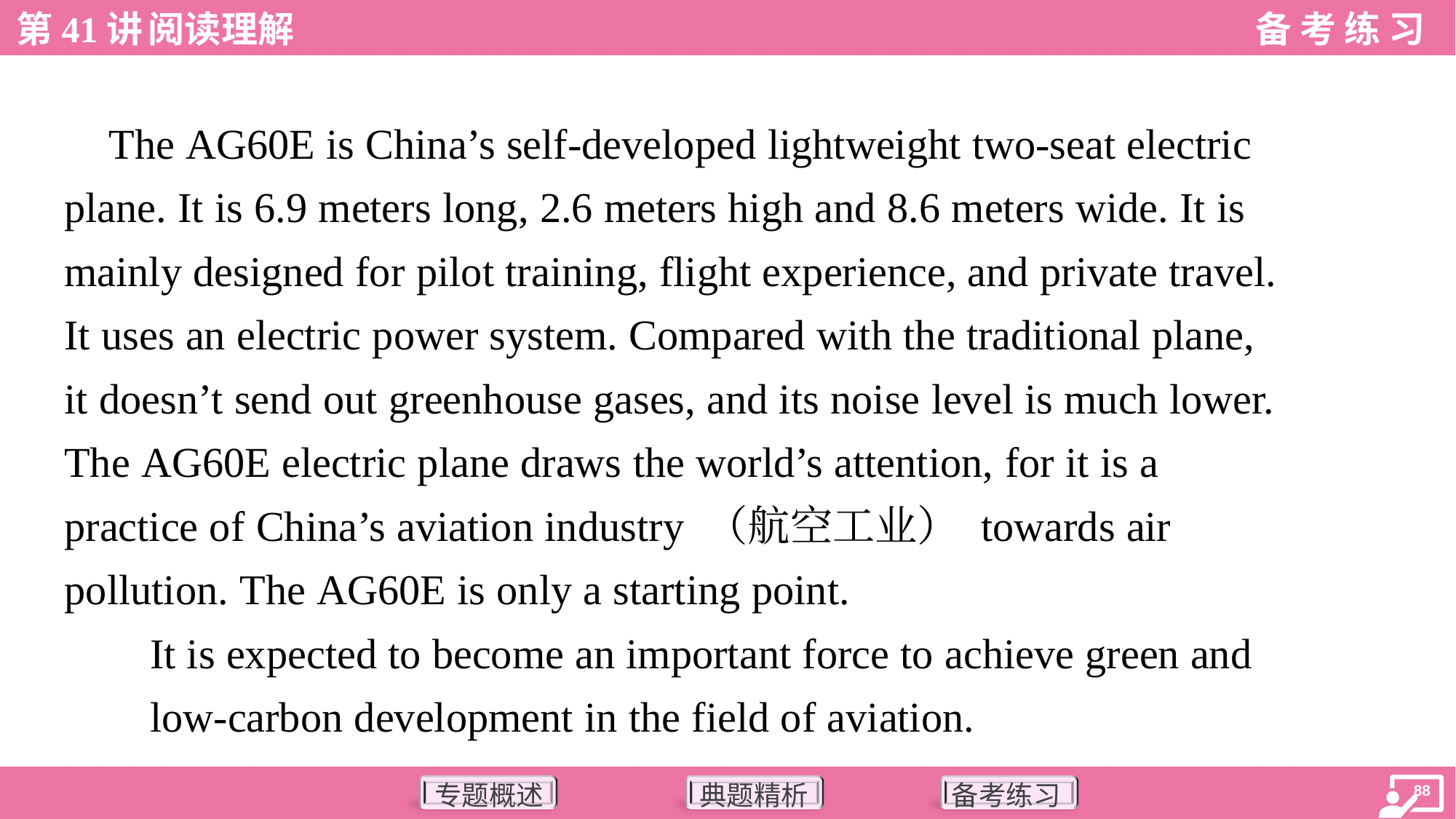

The AG60E is China’s self-developed lightweight two-seat electric
plane. It is 6.9 meters long, 2.6 meters high and 8.6 meters wide. It is
mainly designed for pilot training, flight experience, and private travel.
It uses an electric power system. Compared with the traditional plane,
it doesn’t send out greenhouse gases, and its noise level is much lower.
The AG60E electric plane draws the world’s attention, for it is a
practice of China’s aviation industry （航空工业） towards air
pollution. The AG60E is only a starting point.
It is expected to become an important force to achieve green and
low-carbon development in the field of aviation.